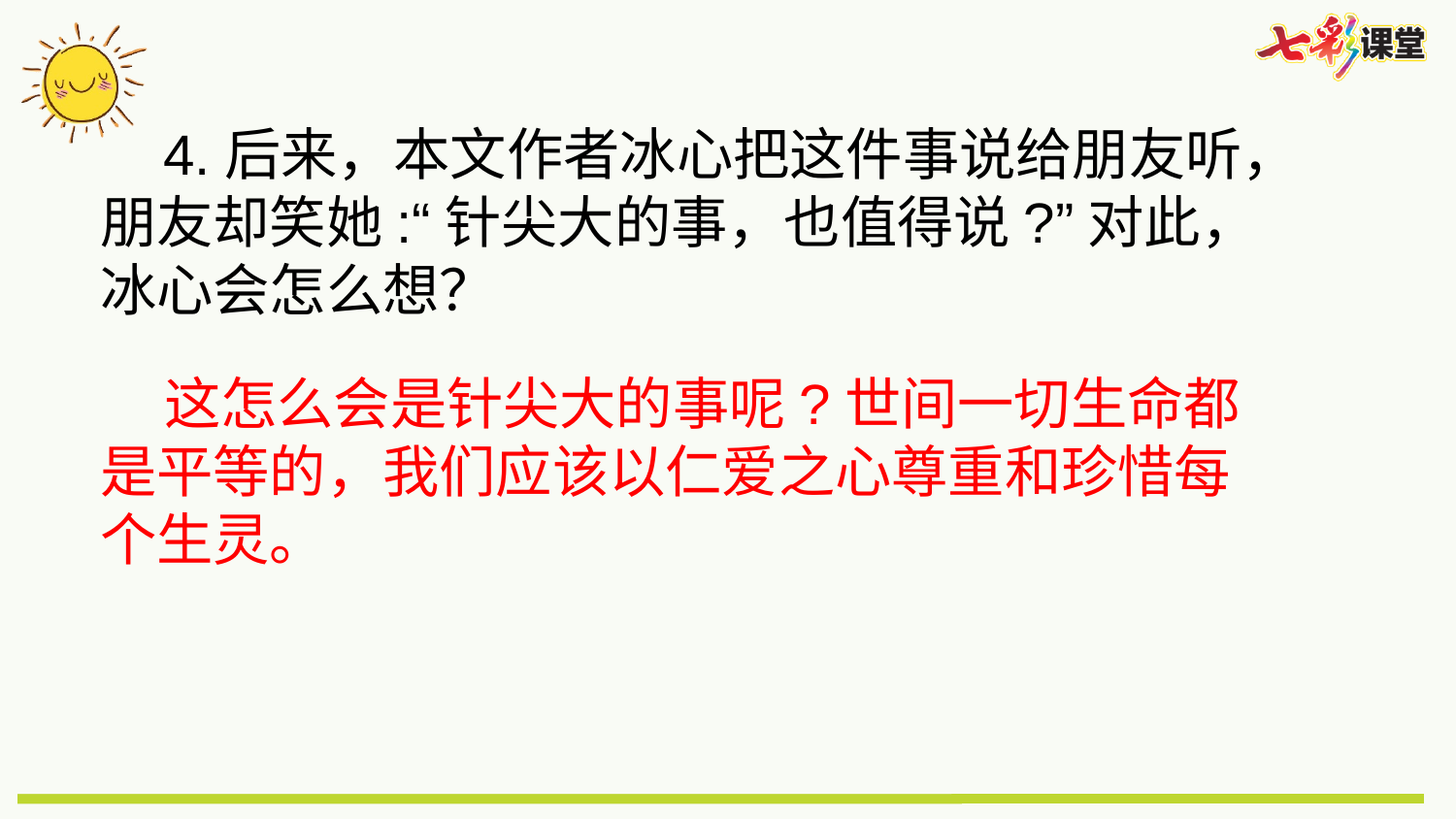

4.后来，本文作者冰心把这件事说给朋友听，朋友却笑她:“针尖大的事，也值得说?”对此，冰心会怎么想？
    这怎么会是针尖大的事呢?世间一切生命都是平等的，我们应该以仁爱之心尊重和珍惜每个生灵。